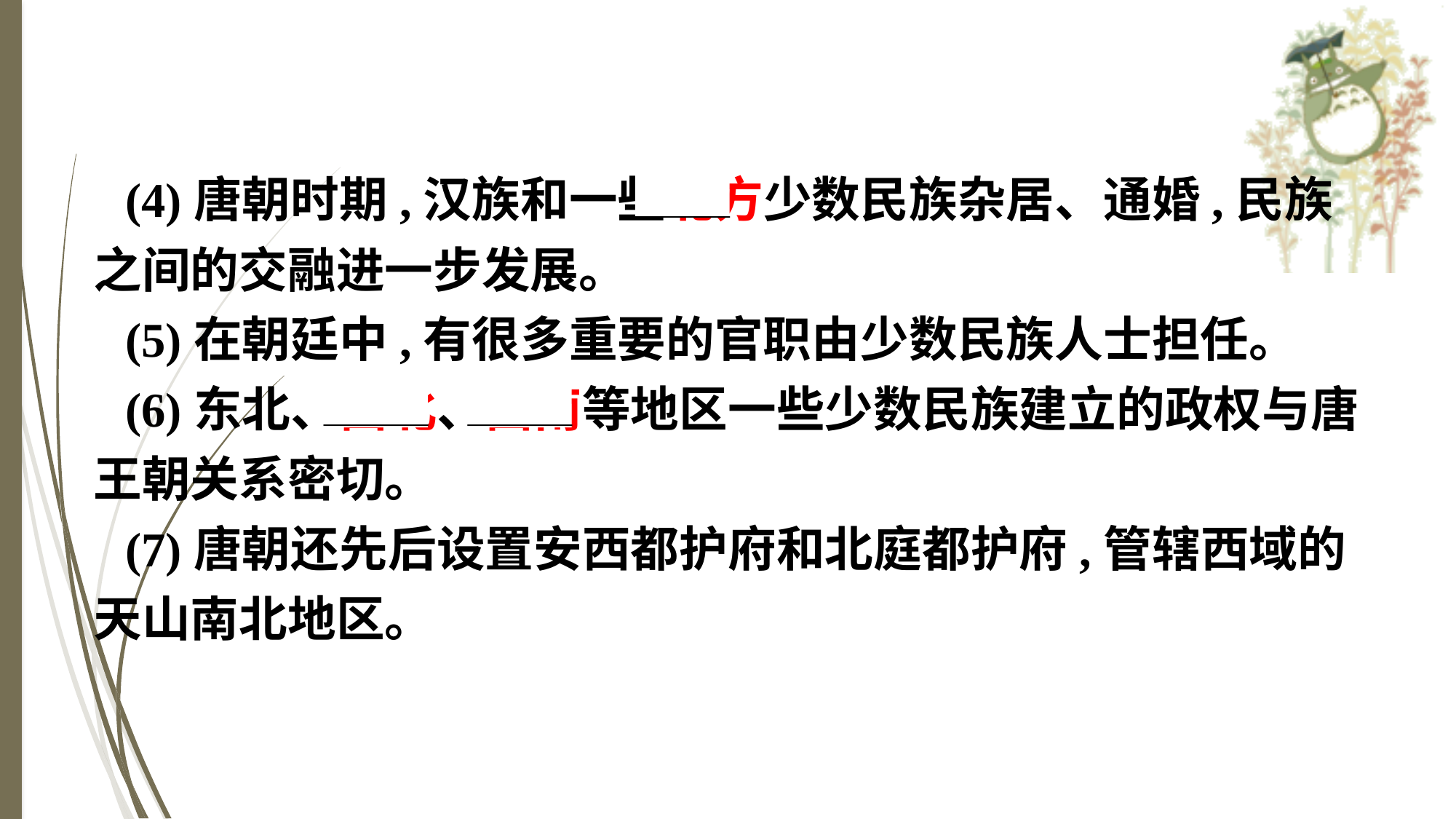

(4)唐朝时期,汉族和一些北方少数民族杂居、通婚,民族之间的交融进一步发展。
(5)在朝廷中,有很多重要的官职由少数民族人士担任。
(6)东北、西北、西南等地区一些少数民族建立的政权与唐王朝关系密切。
(7)唐朝还先后设置安西都护府和北庭都护府,管辖西域的天山南北地区。